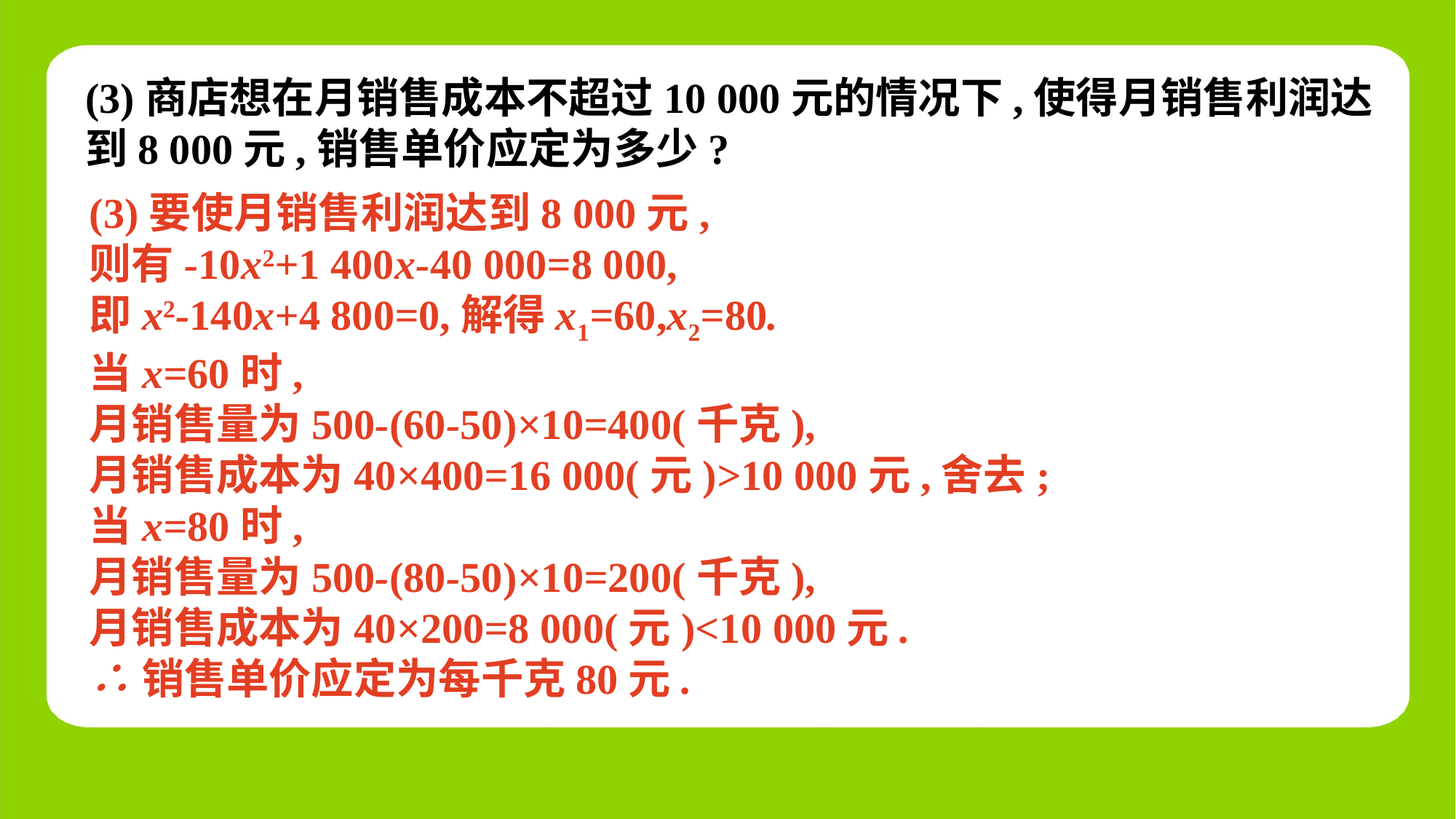

(3)商店想在月销售成本不超过10 000元的情况下,使得月销售利润达到8 000元,销售单价应定为多少?
(3)要使月销售利润达到8 000元,
则有-10x2+1 400x-40 000=8 000,
即x2-140x+4 800=0,解得x1=60,x2=80.
当x=60时,
月销售量为500-(60-50)×10=400(千克),
月销售成本为40×400=16 000(元)>10 000元,舍去;
当x=80时,
月销售量为500-(80-50)×10=200(千克),
月销售成本为40×200=8 000(元)<10 000元.
∴销售单价应定为每千克80元.